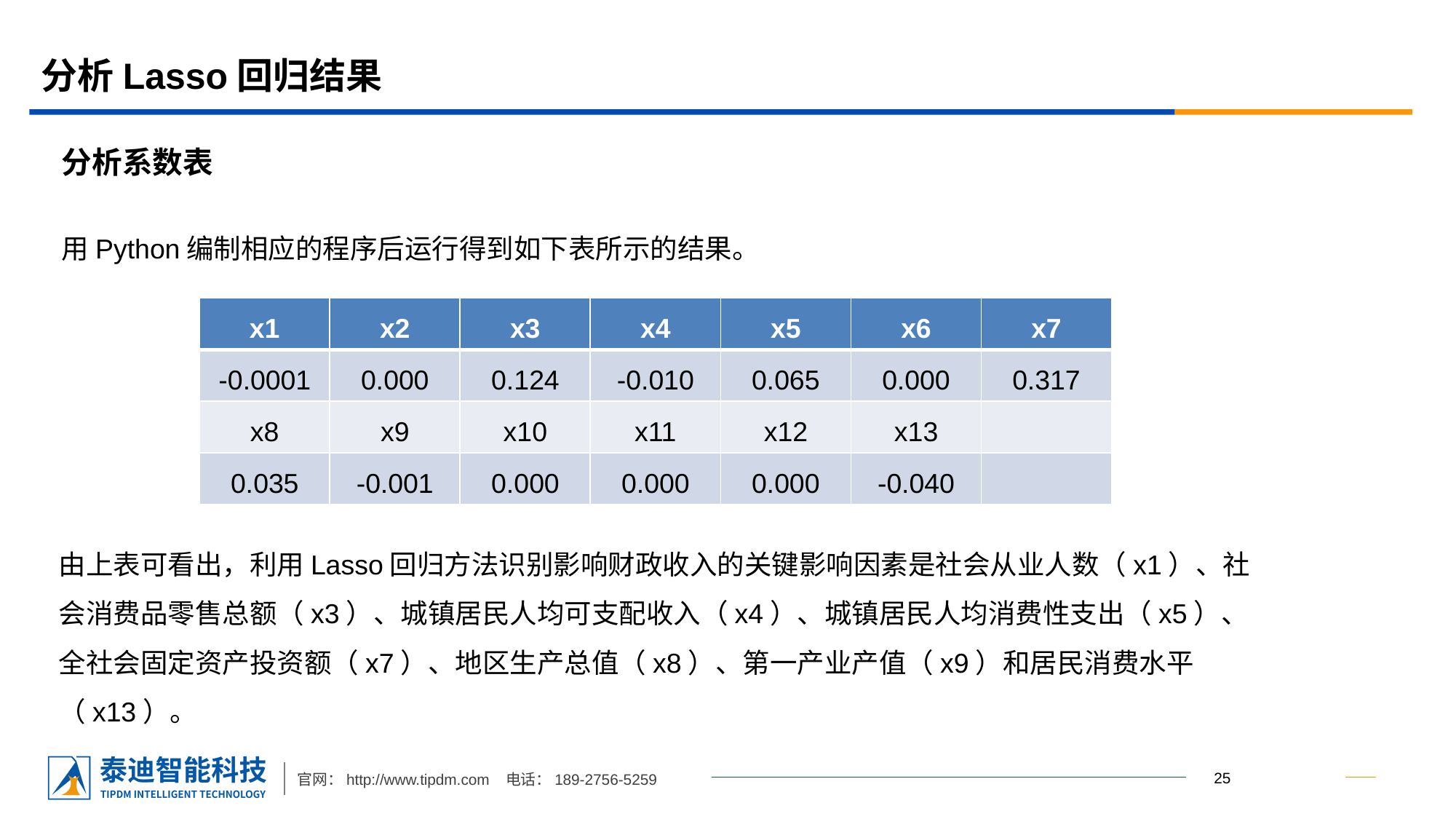

# 分析Lasso回归结果
分析系数表
用Python编制相应的程序后运行得到如下表所示的结果。
| x1 | x2 | x3 | x4 | x5 | x6 | x7 |
| --- | --- | --- | --- | --- | --- | --- |
| -0.0001 | 0.000 | 0.124 | -0.010 | 0.065 | 0.000 | 0.317 |
| x8 | x9 | x10 | x11 | x12 | x13 |  |
| 0.035 | -0.001 | 0.000 | 0.000 | 0.000 | -0.040 |  |
由上表可看出，利用Lasso回归方法识别影响财政收入的关键影响因素是社会从业人数（x1）、社会消费品零售总额（x3）、城镇居民人均可支配收入（x4）、城镇居民人均消费性支出（x5）、全社会固定资产投资额（x7）、地区生产总值（x8）、第一产业产值（x9）和居民消费水平（x13）。